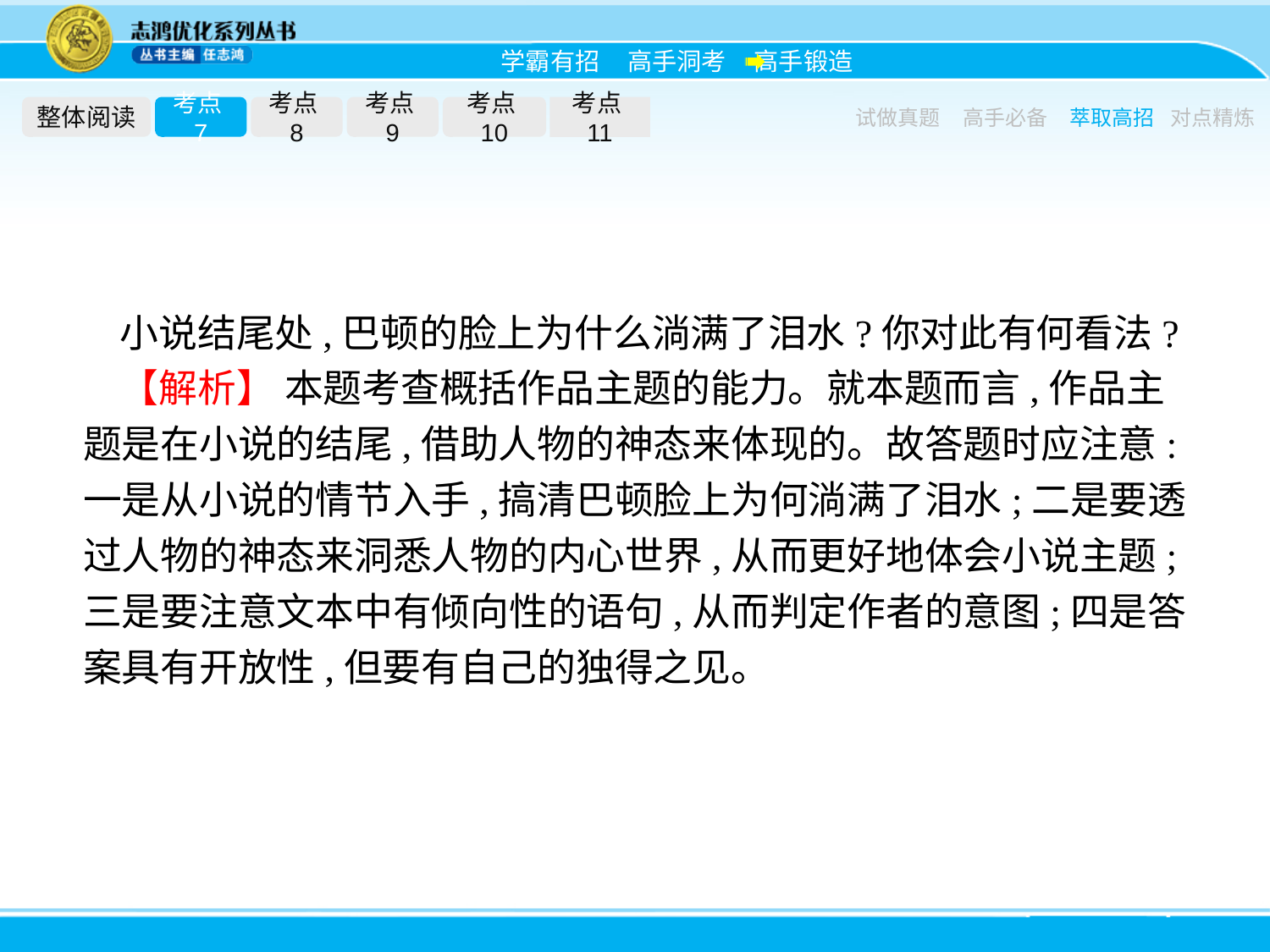

整体阅读
考点7
考点8
考点9
考点10
考点11
试做真题
高手必备
萃取高招
对点精炼
小说结尾处,巴顿的脸上为什么淌满了泪水?你对此有何看法?
【解析】 本题考查概括作品主题的能力。就本题而言,作品主题是在小说的结尾,借助人物的神态来体现的。故答题时应注意:一是从小说的情节入手,搞清巴顿脸上为何淌满了泪水;二是要透过人物的神态来洞悉人物的内心世界,从而更好地体会小说主题;三是要注意文本中有倾向性的语句,从而判定作者的意图;四是答案具有开放性,但要有自己的独得之见。